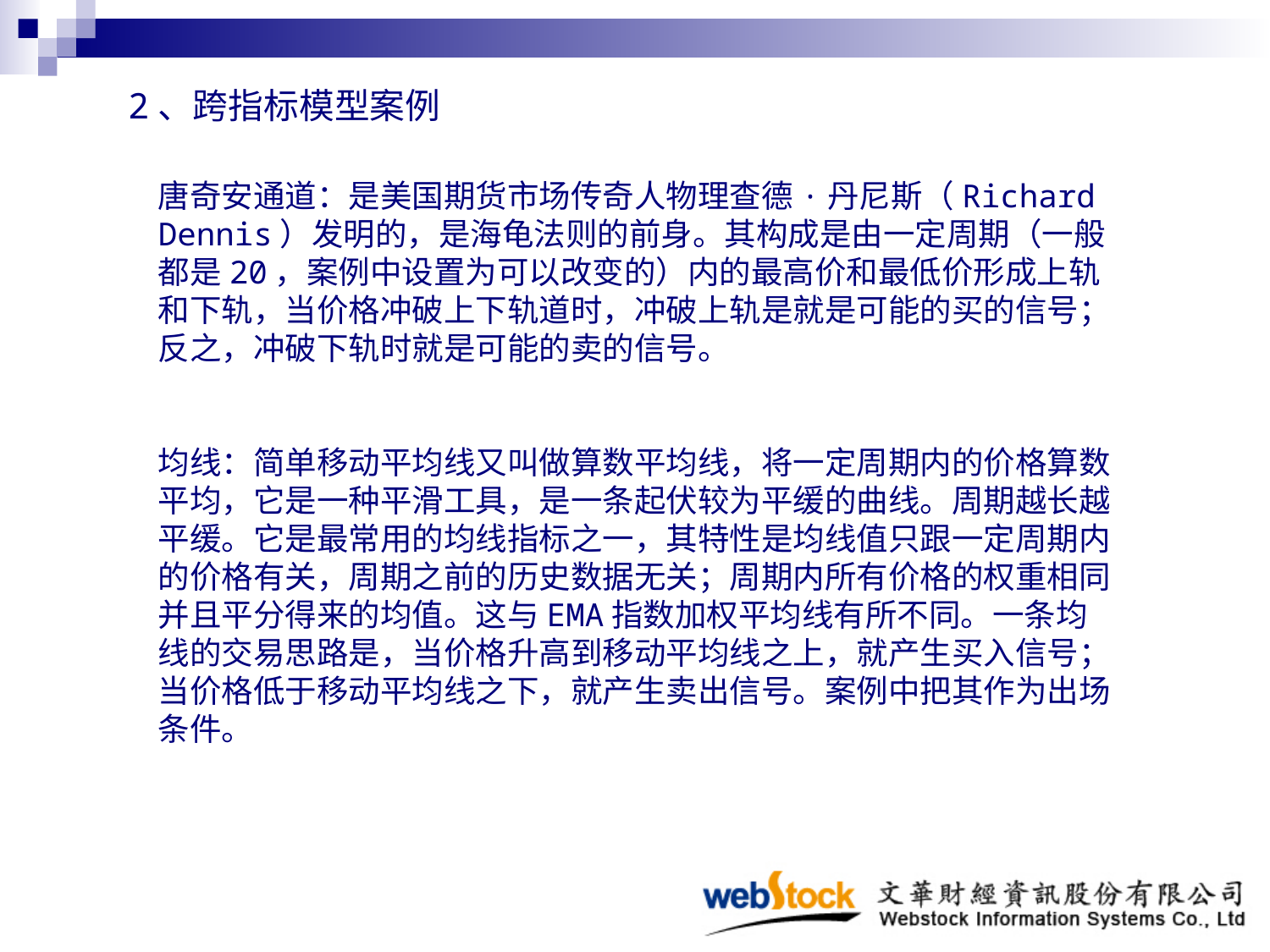

2、跨指标模型案例
唐奇安通道：是美国期货市场传奇人物理查德·丹尼斯（Richard Dennis）发明的，是海龟法则的前身。其构成是由一定周期（一般都是20，案例中设置为可以改变的）内的最高价和最低价形成上轨和下轨，当价格冲破上下轨道时，冲破上轨是就是可能的买的信号；反之，冲破下轨时就是可能的卖的信号。

均线：简单移动平均线又叫做算数平均线，将一定周期内的价格算数平均，它是一种平滑工具，是一条起伏较为平缓的曲线。周期越长越平缓。它是最常用的均线指标之一，其特性是均线值只跟一定周期内的价格有关，周期之前的历史数据无关；周期内所有价格的权重相同并且平分得来的均值。这与EMA指数加权平均线有所不同。一条均线的交易思路是，当价格升高到移动平均线之上，就产生买入信号；当价格低于移动平均线之下，就产生卖出信号。案例中把其作为出场条件。